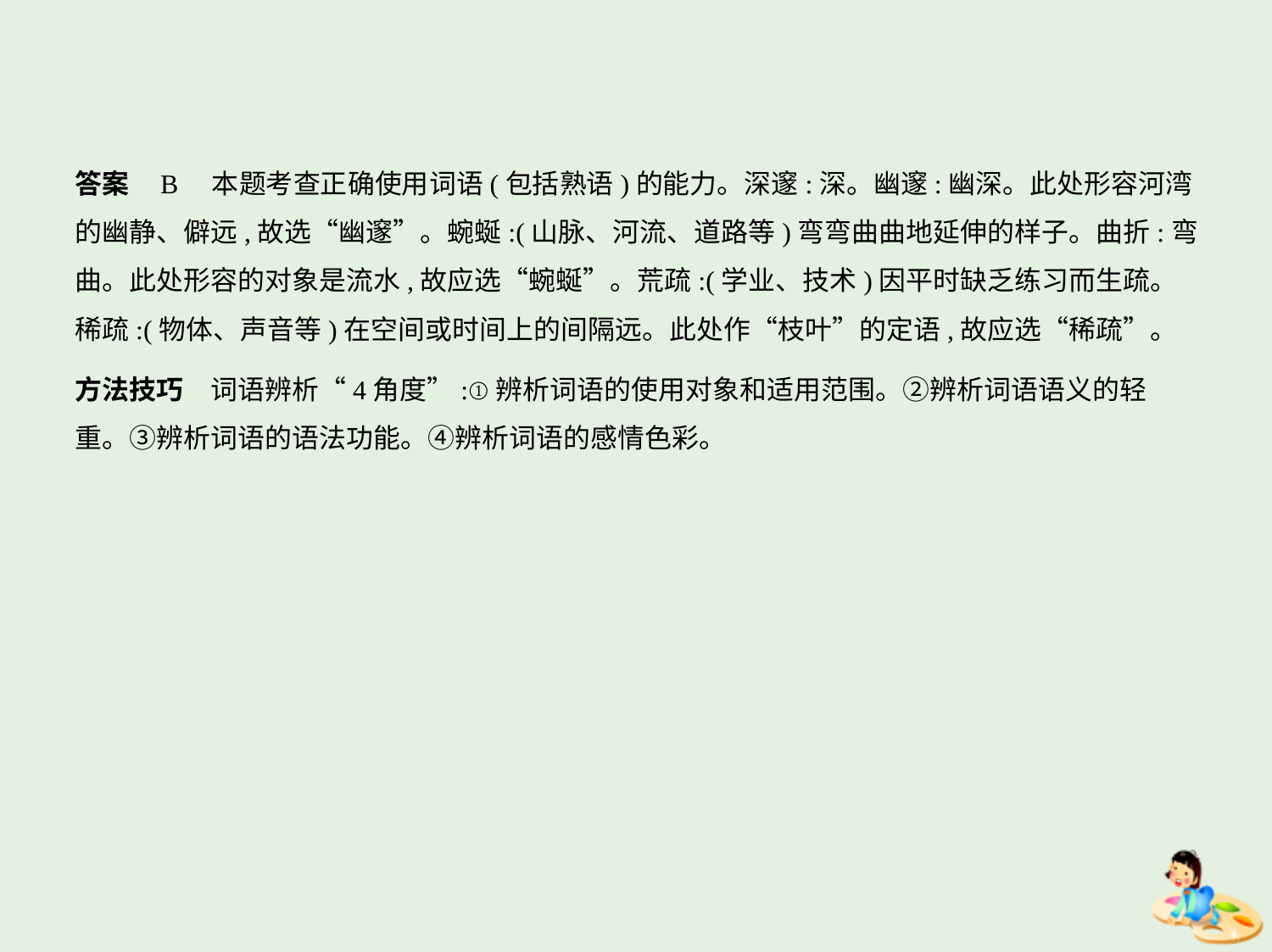

答案    B　本题考查正确使用词语(包括熟语)的能力。深邃:深。幽邃:幽深。此处形容河湾
的幽静、僻远,故选“幽邃”。蜿蜒:(山脉、河流、道路等)弯弯曲曲地延伸的样子。曲折:弯
曲。此处形容的对象是流水,故应选“蜿蜒”。荒疏:(学业、技术)因平时缺乏练习而生疏。
稀疏:(物体、声音等)在空间或时间上的间隔远。此处作“枝叶”的定语,故应选“稀疏”。
方法技巧　词语辨析“4角度”:①辨析词语的使用对象和适用范围。②辨析词语语义的轻
重。③辨析词语的语法功能。④辨析词语的感情色彩。